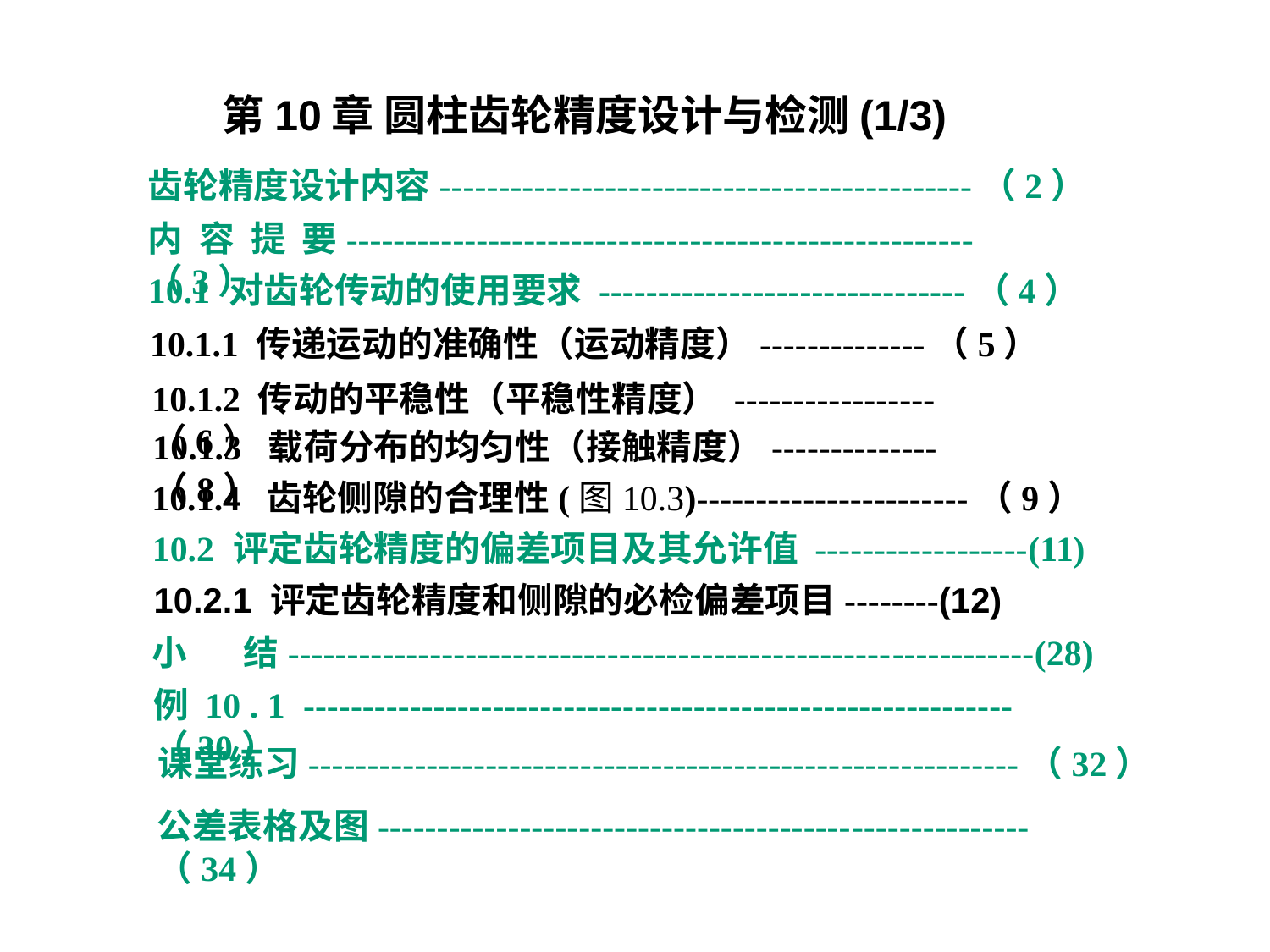

1
第10章 圆柱齿轮精度设计与检测(1/3)
齿轮精度设计内容---------------------------------------------（2）
内  容  提  要-----------------------------------------------------（3）
10.1 对齿轮传动的使用要求 -------------------------------（4）
10.1.1 传递运动的准确性（运动精度）--------------（5）
10.1.2 传动的平稳性（平稳性精度） -----------------（6）
10.1.3  载荷分布的均匀性（接触精度）--------------（8）
10.1.4  齿轮侧隙的合理性(图10.3)-----------------------（9）
10.2 评定齿轮精度的偏差项目及其允许值 ------------------(11)
10.2.1 评定齿轮精度和侧隙的必检偏差项目--------(12)
小       结---------------------------------------------------------------(28)
例 10 . 1  ------------------------------------------------------------（30）
课堂练习------------------------------------------------------------（32）
公差表格及图-------------------------------------------------------（34）